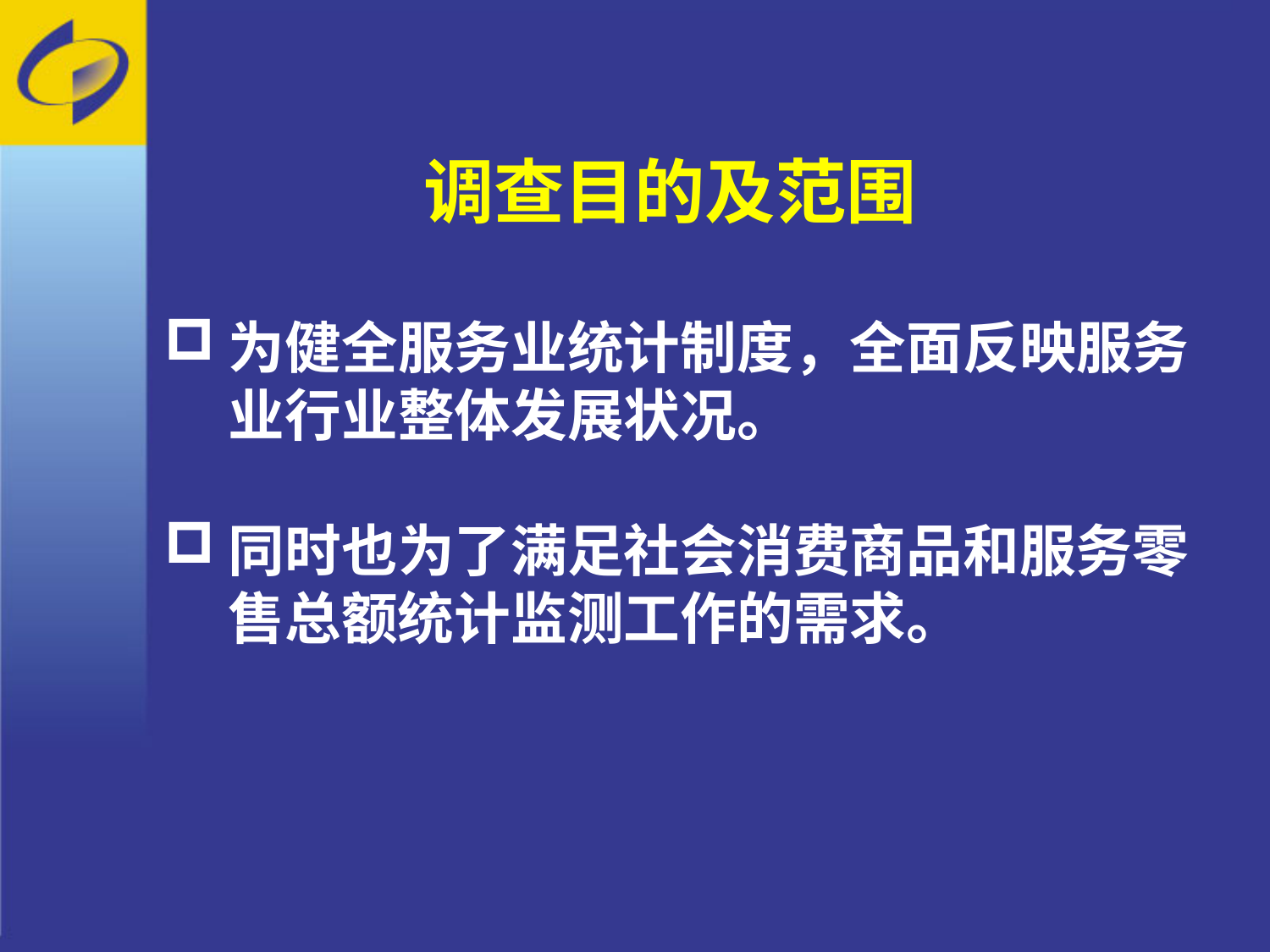

调查目的及范围

为健全服务业统计制度，全面反映服务业行业整体发展状况。

同时也为了满足社会消费商品和服务零售总额统计监测工作的需求。